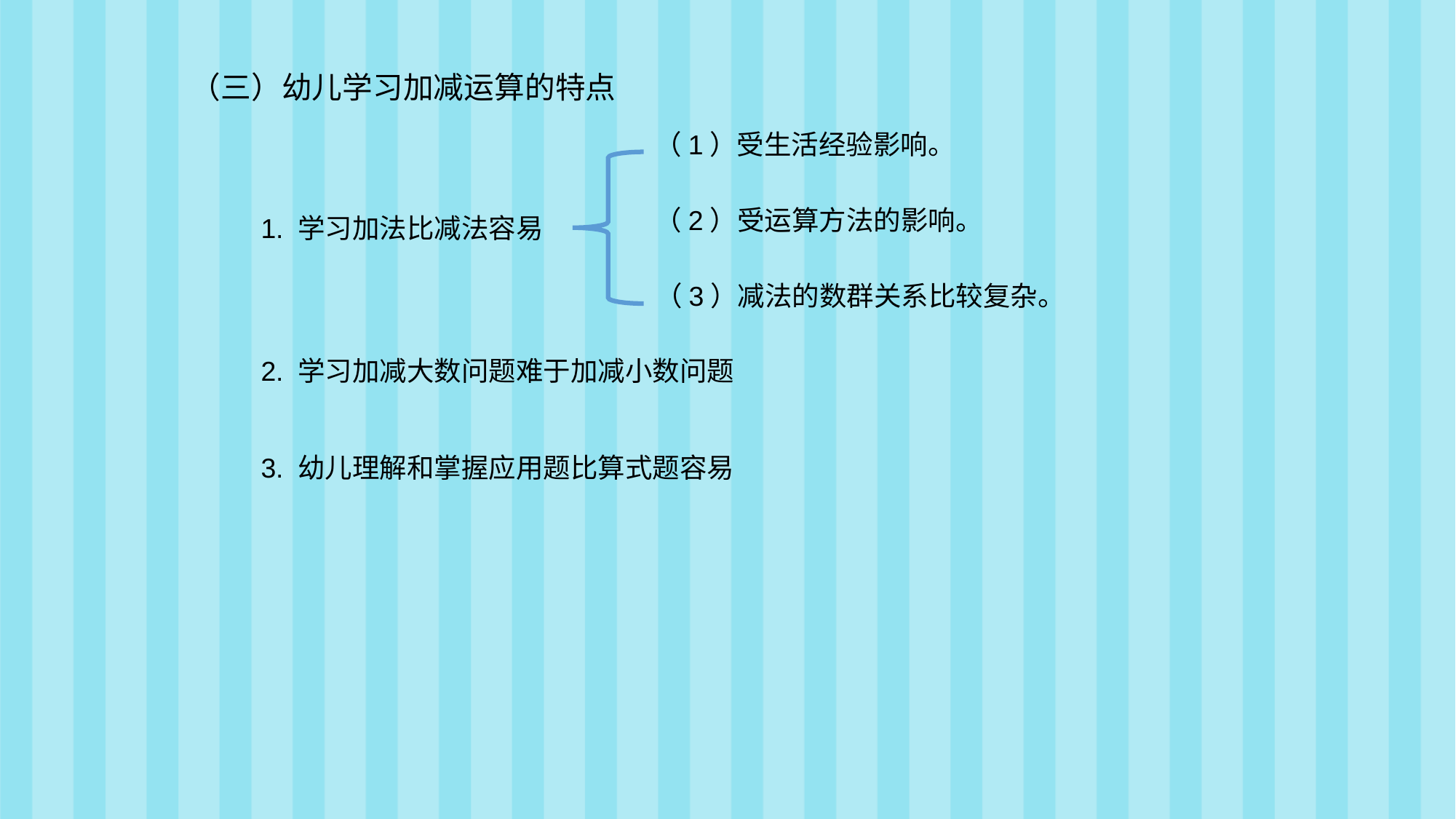

（三）幼儿学习加减运算的特点
（1）受生活经验影响。

（2）受运算方法的影响。
1. 学习加法比减法容易
（3）减法的数群关系比较复杂。
2. 学习加减大数问题难于加减小数问题
3. 幼儿理解和掌握应用题比算式题容易